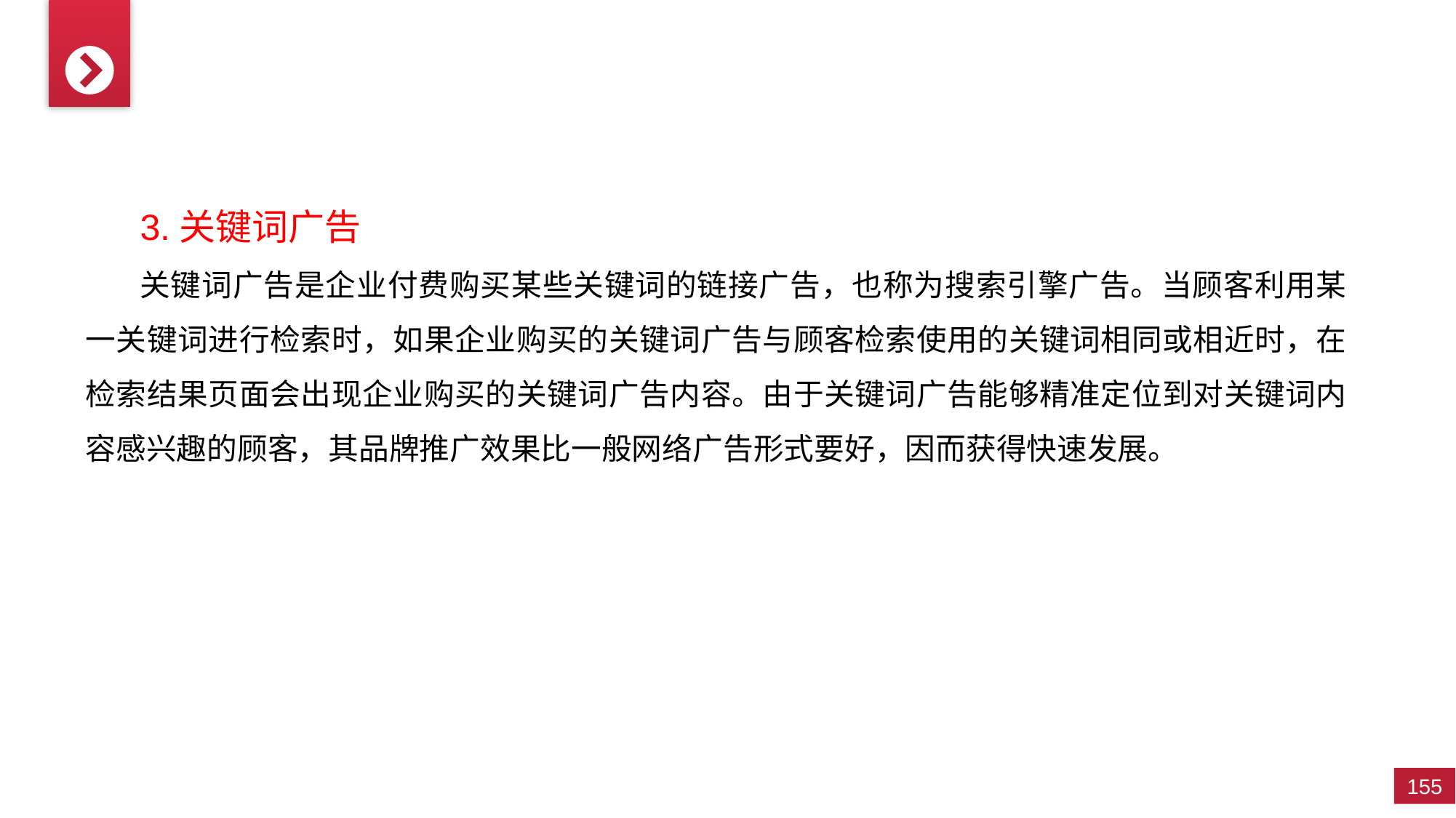

3.关键词广告
关键词广告是企业付费购买某些关键词的链接广告，也称为搜索引擎广告。当顾客利用某一关键词进行检索时，如果企业购买的关键词广告与顾客检索使用的关键词相同或相近时，在检索结果页面会出现企业购买的关键词广告内容。由于关键词广告能够精准定位到对关键词内容感兴趣的顾客，其品牌推广效果比一般网络广告形式要好，因而获得快速发展。